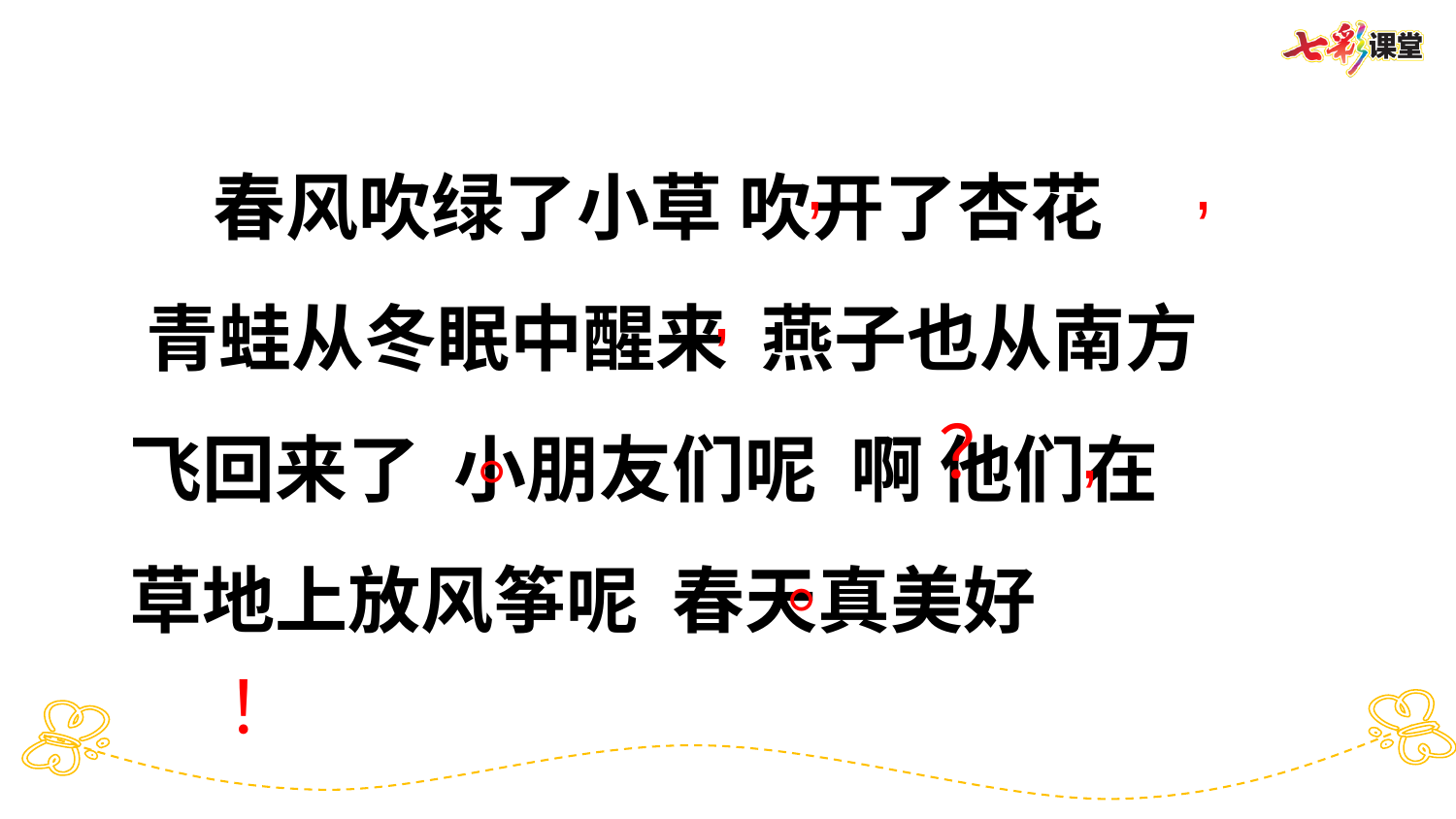

春风吹绿了小草 吹开了杏花         青蛙从冬眠中醒来  燕子也从南方飞回来了  小朋友们呢  啊 他们在草地上放风筝呢  春天真美好
,
,
,
。
？
,
。
！